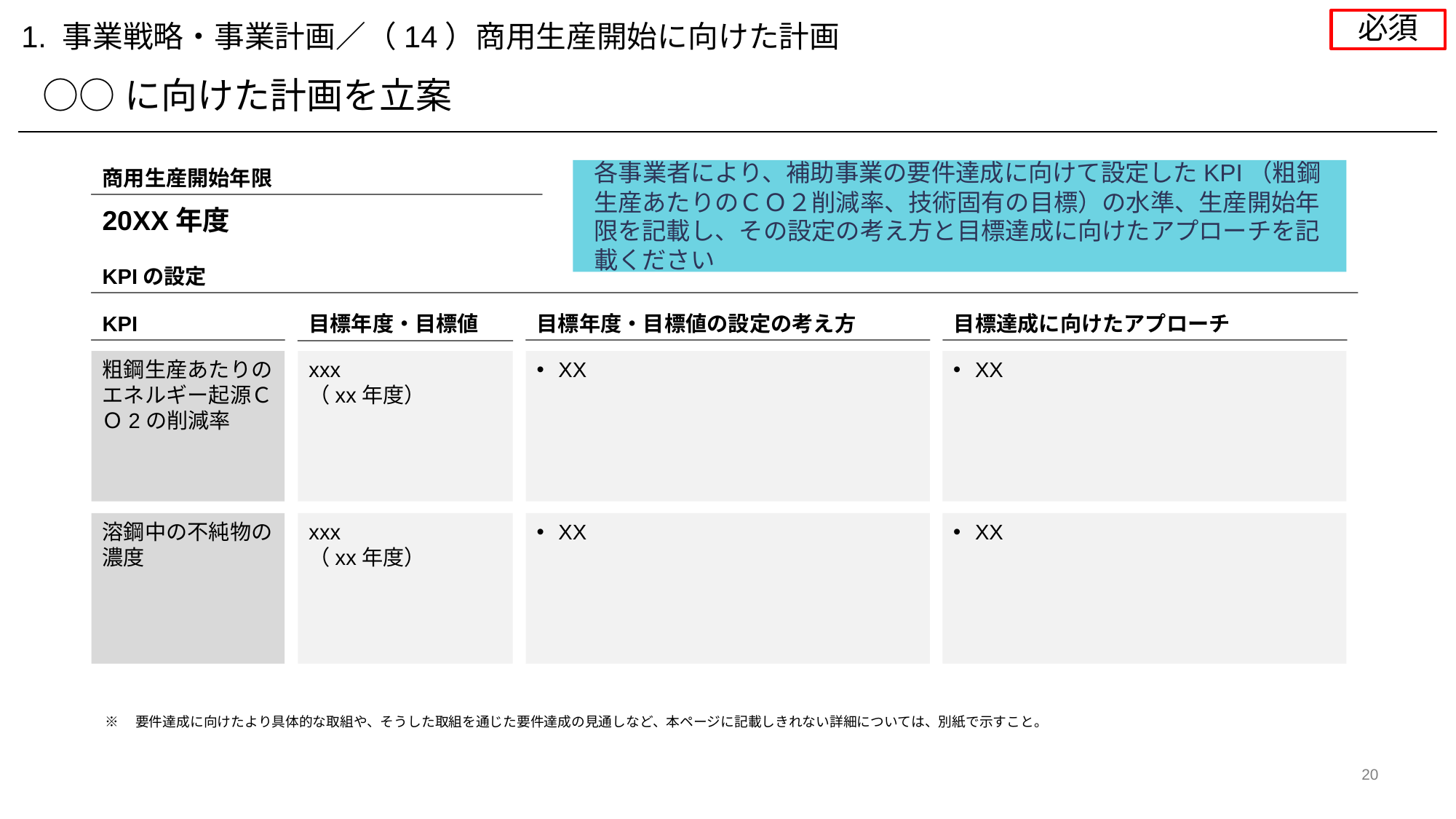

必須
1. 事業戦略・事業計画／（14）商用生産開始に向けた計画
○○に向けた計画を立案
商用生産開始年限
各事業者により、補助事業の要件達成に向けて設定したKPI（粗鋼生産あたりのＣＯ２削減率、技術固有の目標）の水準、生産開始年限を記載し、その設定の考え方と目標達成に向けたアプローチを記載ください
20XX年度
KPIの設定
KPI
目標年度・目標値の設定の考え方
目標達成に向けたアプローチ
目標年度・目標値
粗鋼生産あたりのエネルギー起源ＣＯ2の削減率
xxx
（xx年度）
XX
XX
溶鋼中の不純物の濃度
xxx
（xx年度）
XX
XX
※　要件達成に向けたより具体的な取組や、そうした取組を通じた要件達成の見通しなど、本ページに記載しきれない詳細については、別紙で示すこと。